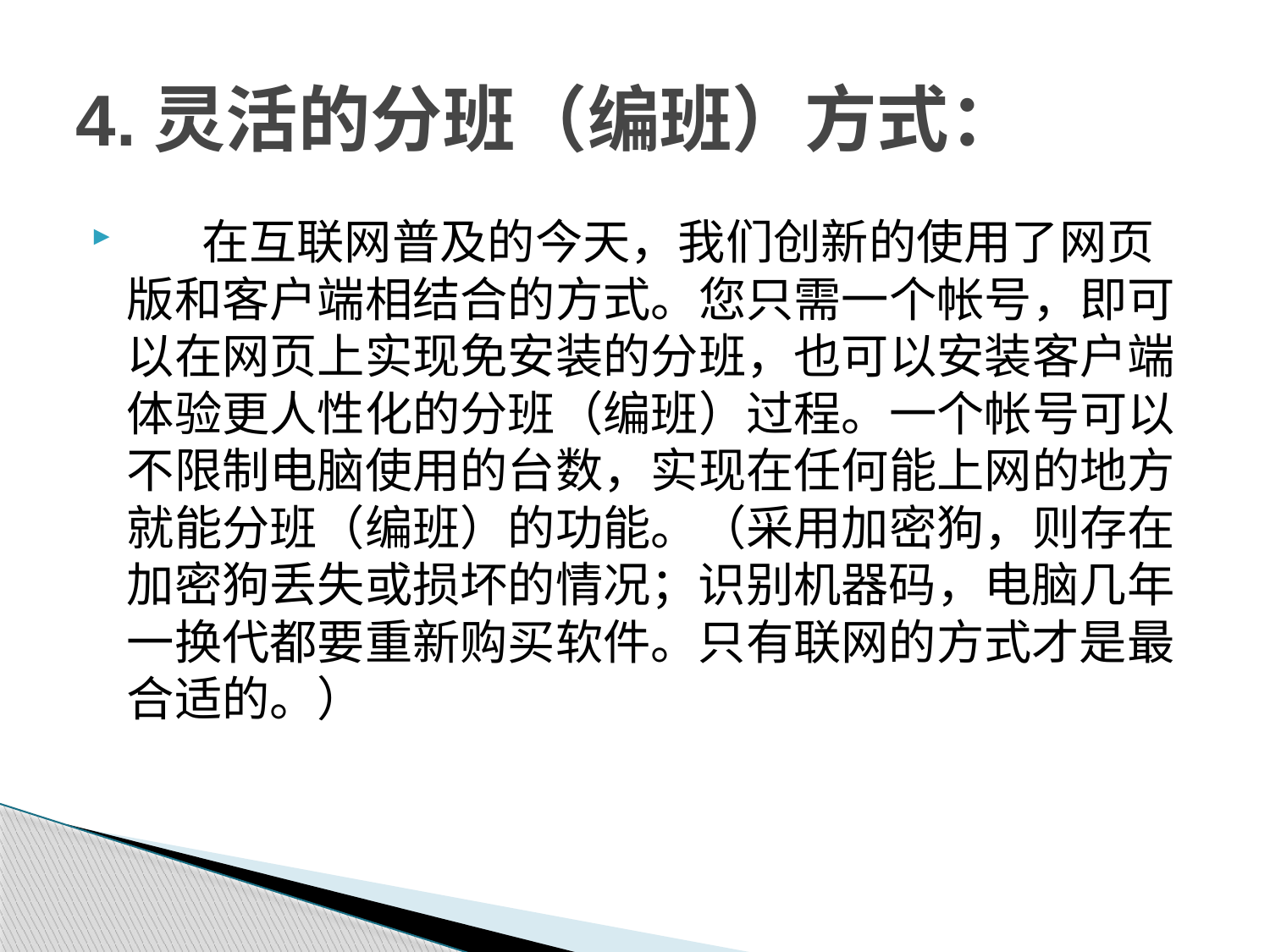

# 4.灵活的分班（编班）方式：
      在互联网普及的今天，我们创新的使用了网页版和客户端相结合的方式。您只需一个帐号，即可以在网页上实现免安装的分班，也可以安装客户端体验更人性化的分班（编班）过程。一个帐号可以不限制电脑使用的台数，实现在任何能上网的地方就能分班（编班）的功能。（采用加密狗，则存在加密狗丢失或损坏的情况；识别机器码，电脑几年一换代都要重新购买软件。只有联网的方式才是最合适的。）